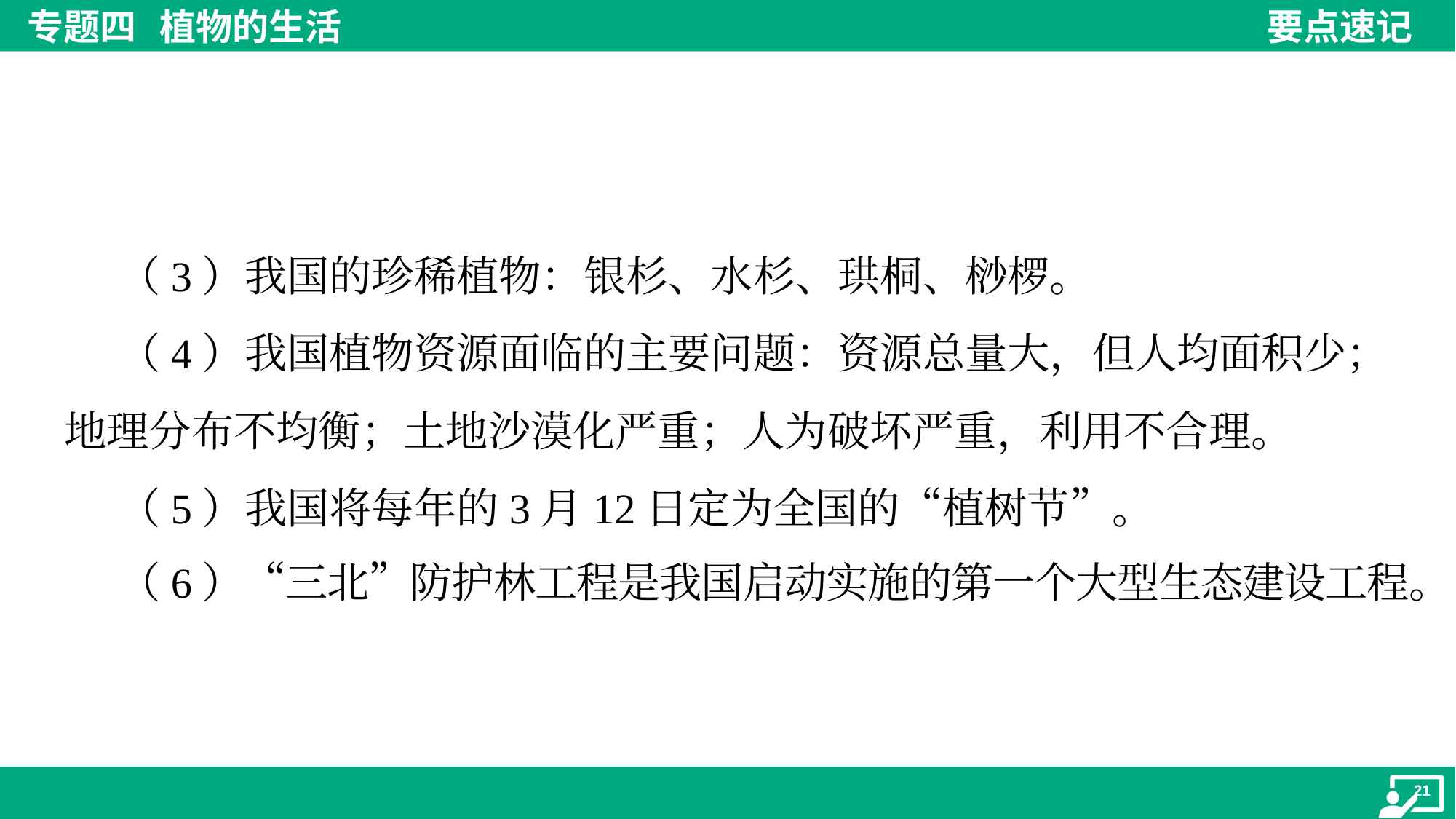

（3）我国的珍稀植物：银杉、水杉、珙桐、桫椤。
    （4）我国植物资源面临的主要问题：资源总量大，但人均面积少；
地理分布不均衡；土地沙漠化严重；人为破坏严重，利用不合理。
    （5）我国将每年的3月12日定为全国的“植树节”。
    （6）“三北”防护林工程是我国启动实施的第一个大型生态建设工程。